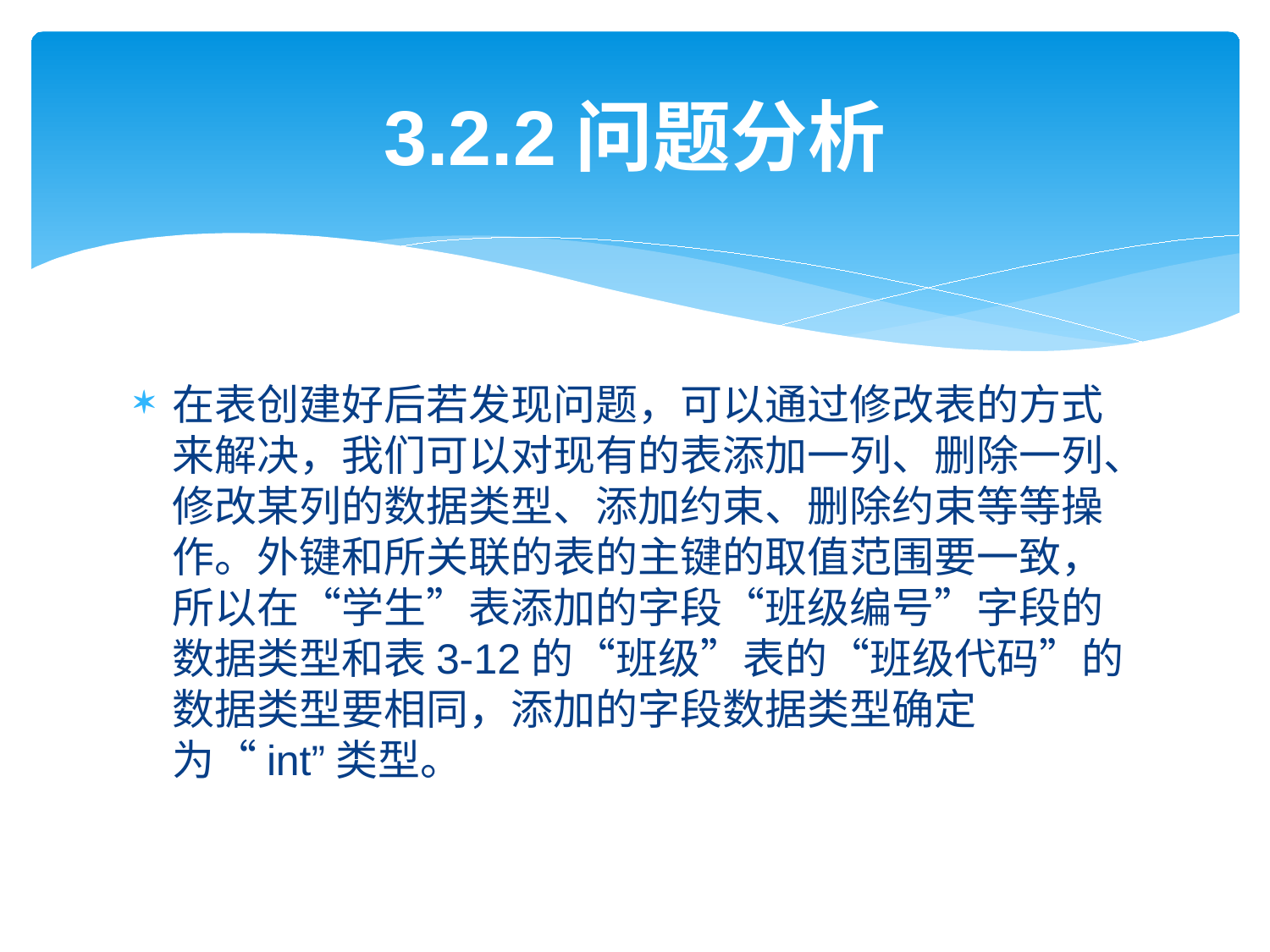

# 3.2.2问题分析
在表创建好后若发现问题，可以通过修改表的方式来解决，我们可以对现有的表添加一列、删除一列、修改某列的数据类型、添加约束、删除约束等等操作。外键和所关联的表的主键的取值范围要一致，所以在“学生”表添加的字段“班级编号”字段的数据类型和表3-12的“班级”表的“班级代码”的数据类型要相同，添加的字段数据类型确定为“int”类型。